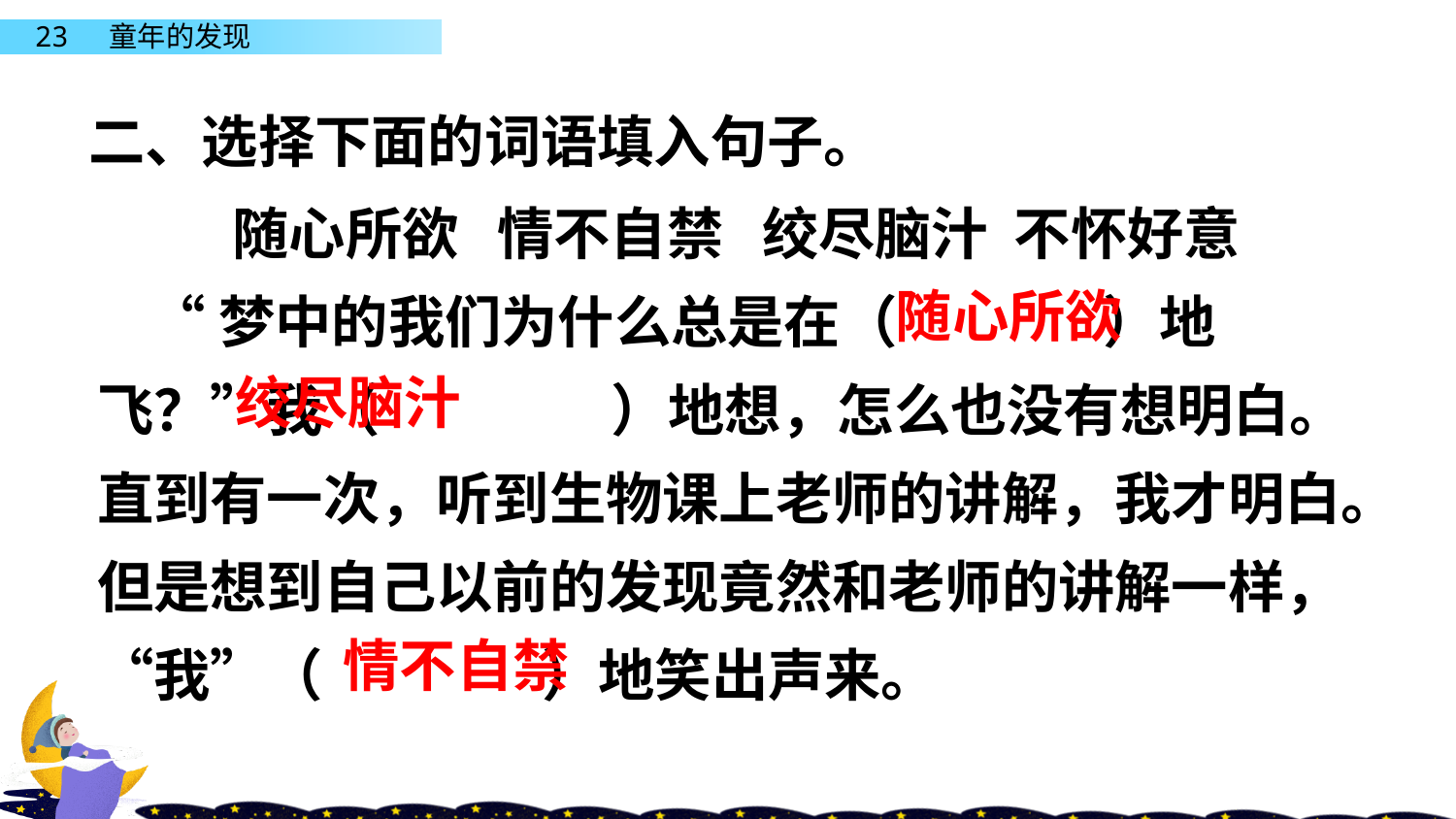

二、选择下面的词语填入句子。
随心所欲   情不自禁   绞尽脑汁  不怀好意
    “梦中的我们为什么总是在（                ）地飞？”我（                  ）地想，怎么也没有想明白。直到有一次，听到生物课上老师的讲解，我才明白。但是想到自己以前的发现竟然和老师的讲解一样，“我”（                 ）地笑出声来。
随心所欲
绞尽脑汁
 情不自禁